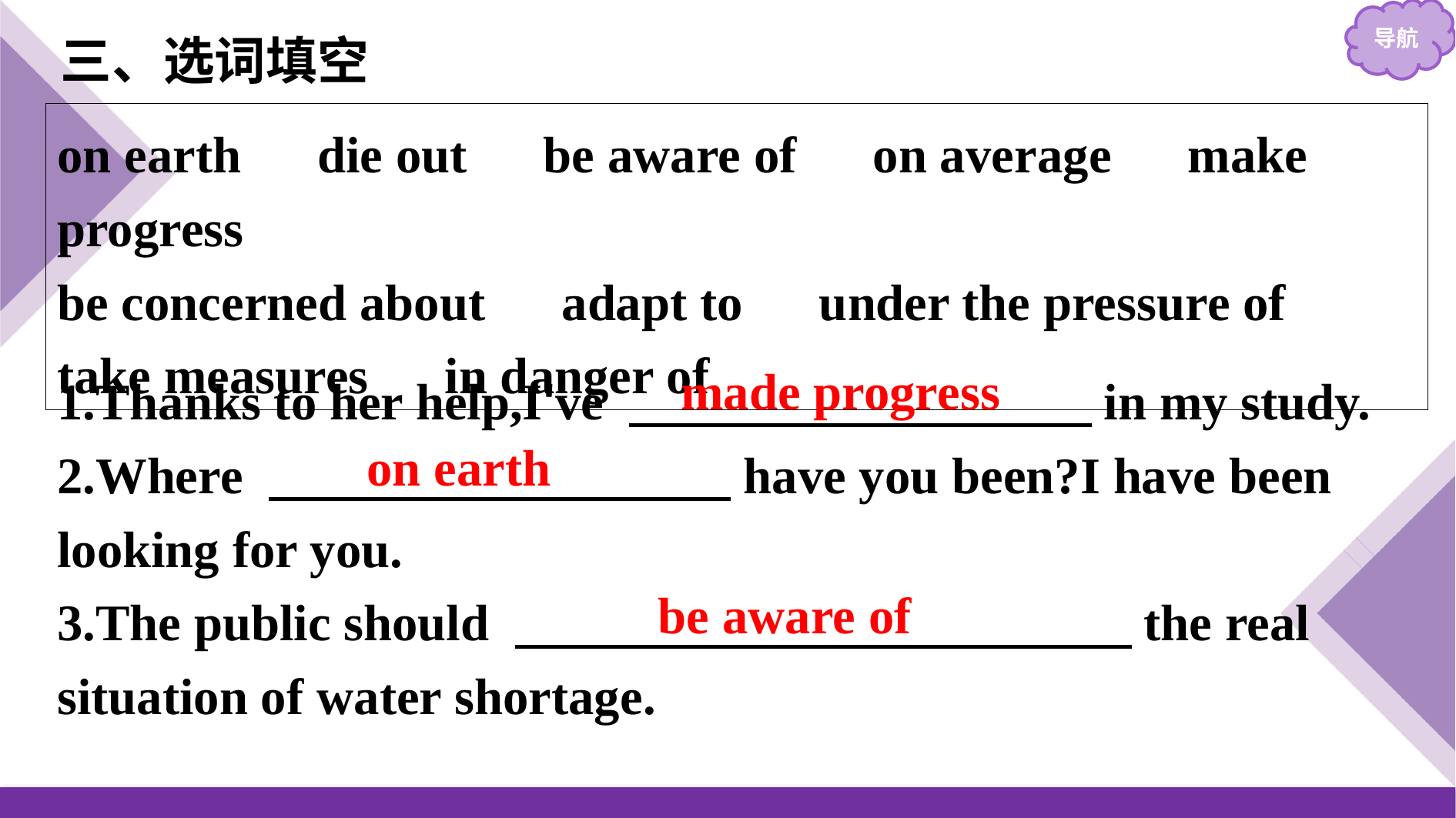

三、选词填空
on earth　die out　be aware of　on average　make progress
be concerned about　adapt to　under the pressure of 　take measures　in danger of
1.Thanks to her help,I've 　　　　　　　　　in my study.
2.Where 　　　　　　　　　have you been?I have been looking for you.
3.The public should 　　　　　　　　　　　　the real situation of water shortage.
made progress
on earth
be aware of